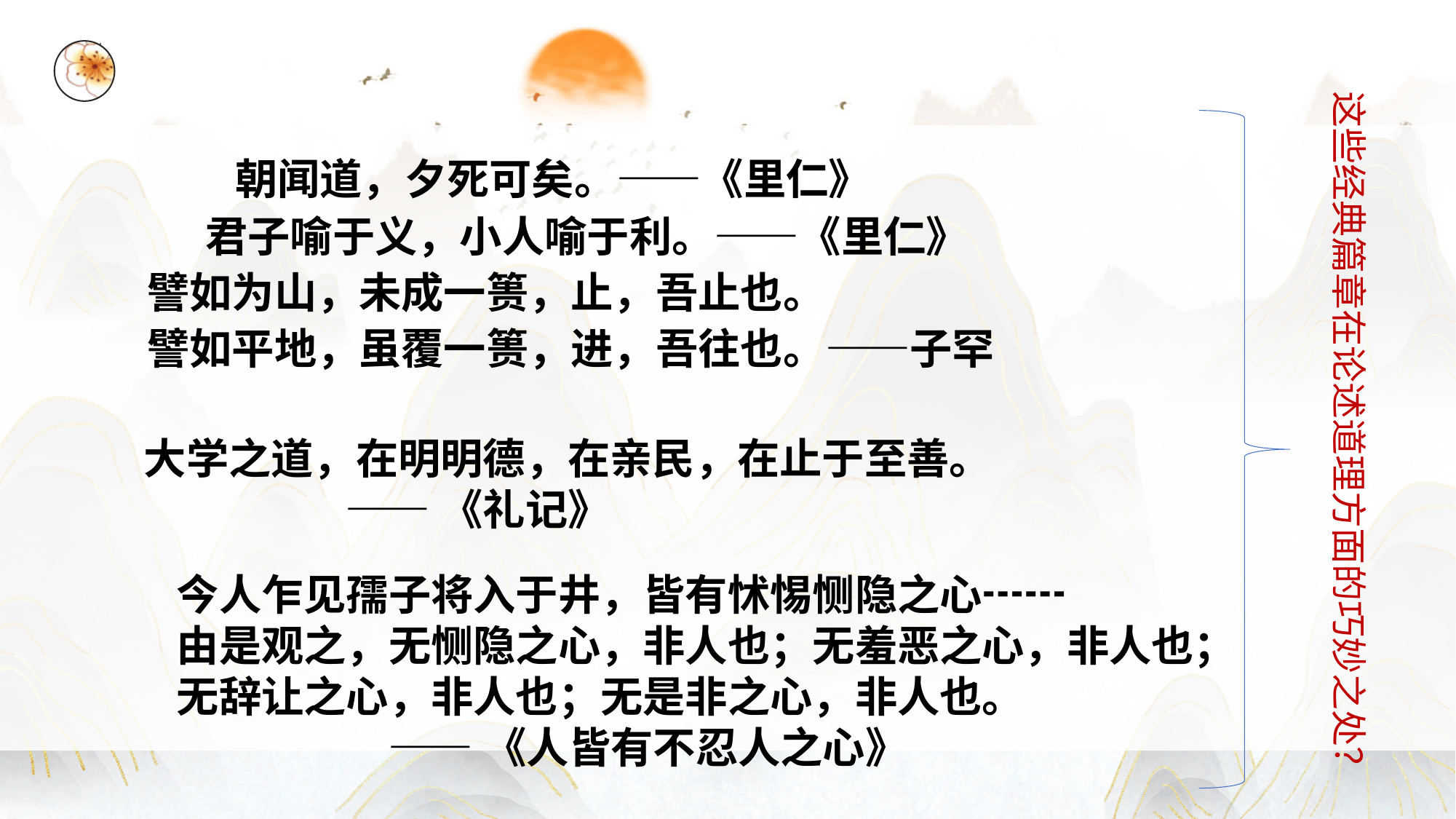

这些经典篇章在论述道理方面的巧妙之处？

       朝闻道，夕死可矣。——《里仁》
     君子喻于义，小人喻于利。——《里仁》
譬如为山，未成一篑，止，吾止也。
譬如平地，虽覆一篑，进，吾往也。——子罕
    大学之道，在明明德，在亲民，在止于至善。
                          ——《礼记》
今人乍见孺子将入于井，皆有怵惕恻隐之心┅┅
由是观之，无恻隐之心，非人也；无羞恶之心，非人也；无辞让之心，非人也；无是非之心，非人也。
                      ——《人皆有不忍人之心》